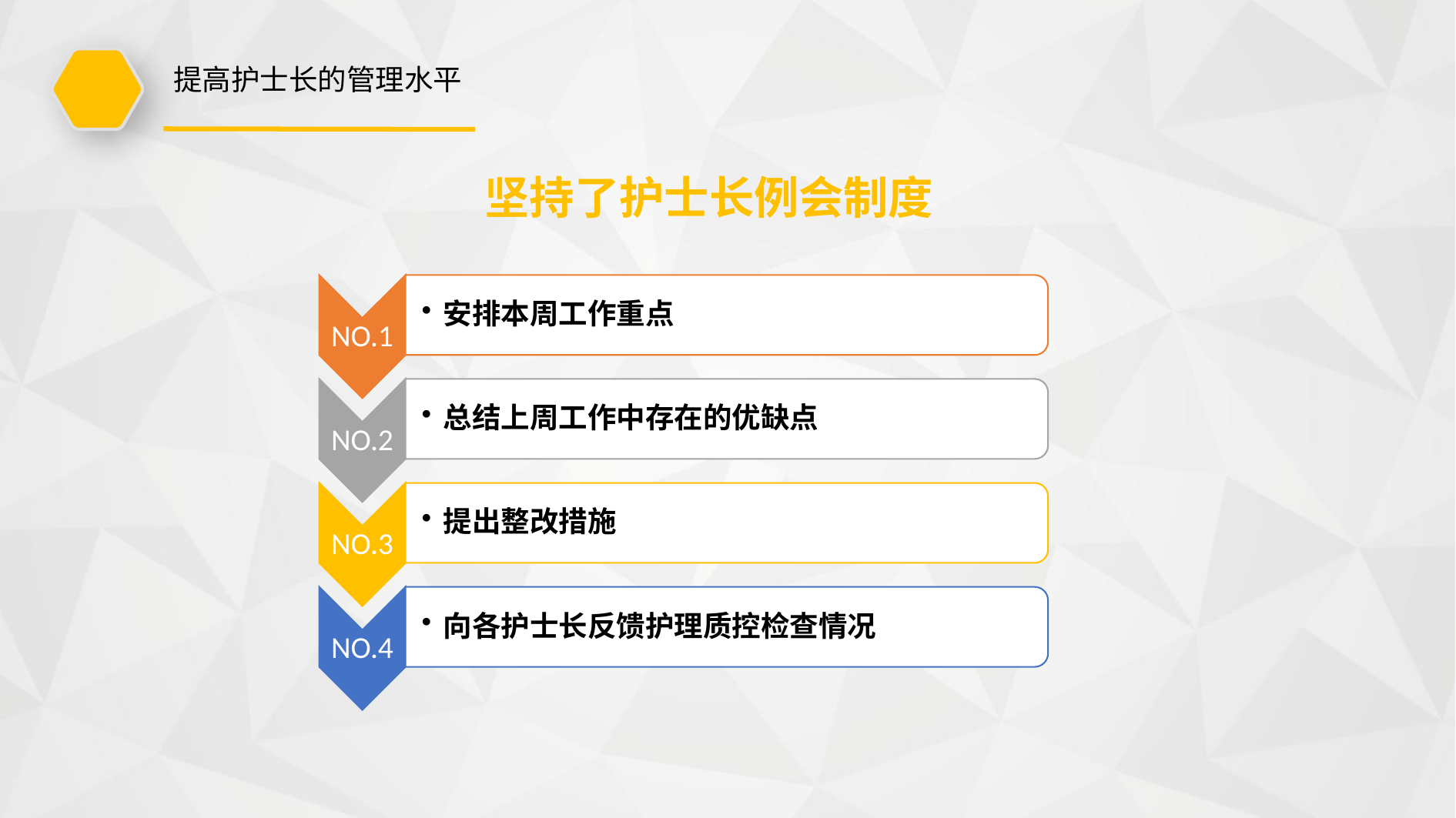

提高护士长的管理水平
坚持了护士长例会制度
NO.1
安排本周工作重点
NO.2
总结上周工作中存在的优缺点
NO.3
提出整改措施

向各护士长反馈护理质控检查情况

NO.4